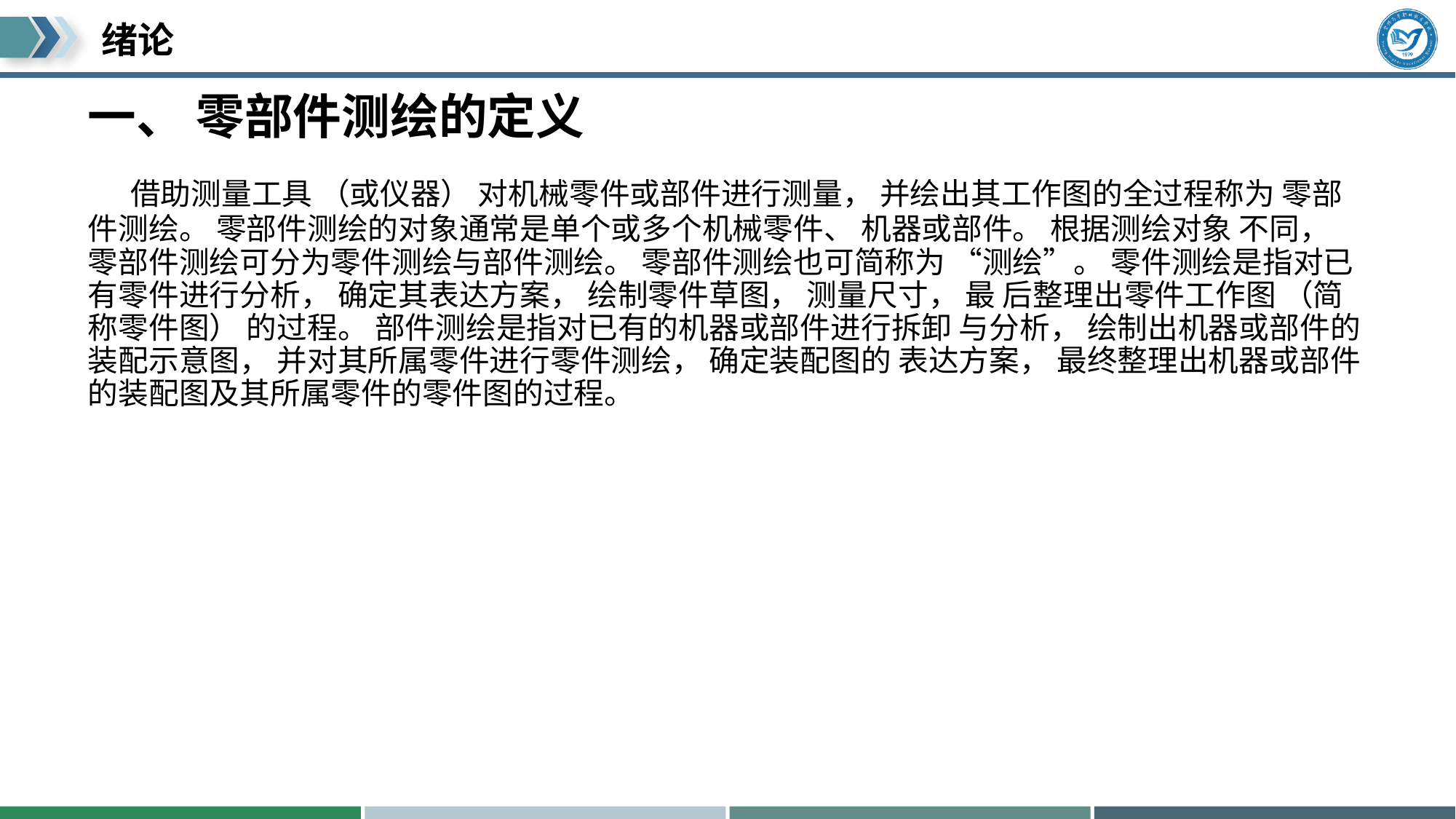

# 一、 零部件测绘的定义
    借助测量工具 （或仪器） 对机械零件或部件进行测量， 并绘出其工作图的全过程称为 零部件测绘。 零部件测绘的对象通常是单个或多个机械零件、 机器或部件。 根据测绘对象 不同， 零部件测绘可分为零件测绘与部件测绘。 零部件测绘也可简称为 “测绘”。 零件测绘是指对已有零件进行分析， 确定其表达方案， 绘制零件草图， 测量尺寸， 最 后整理出零件工作图 （简称零件图） 的过程。 部件测绘是指对已有的机器或部件进行拆卸 与分析， 绘制出机器或部件的装配示意图， 并对其所属零件进行零件测绘， 确定装配图的 表达方案， 最终整理出机器或部件的装配图及其所属零件的零件图的过程。